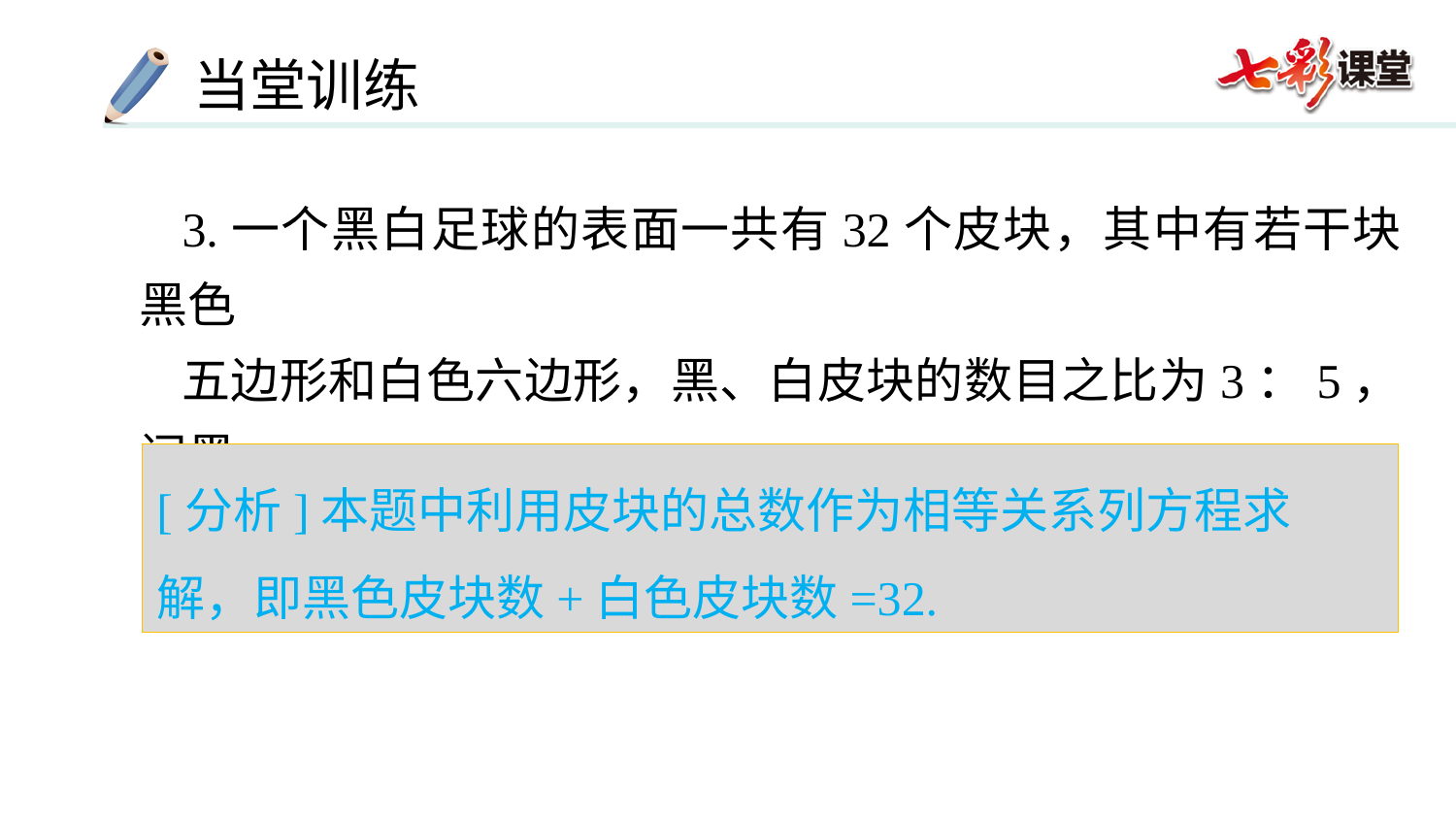

3.一个黑白足球的表面一共有32个皮块，其中有若干块黑色
五边形和白色六边形，黑、白皮块的数目之比为3：5，问黑
色皮块有多少？
[分析]本题中利用皮块的总数作为相等关系列方程求解，即黑色皮块数+白色皮块数=32.